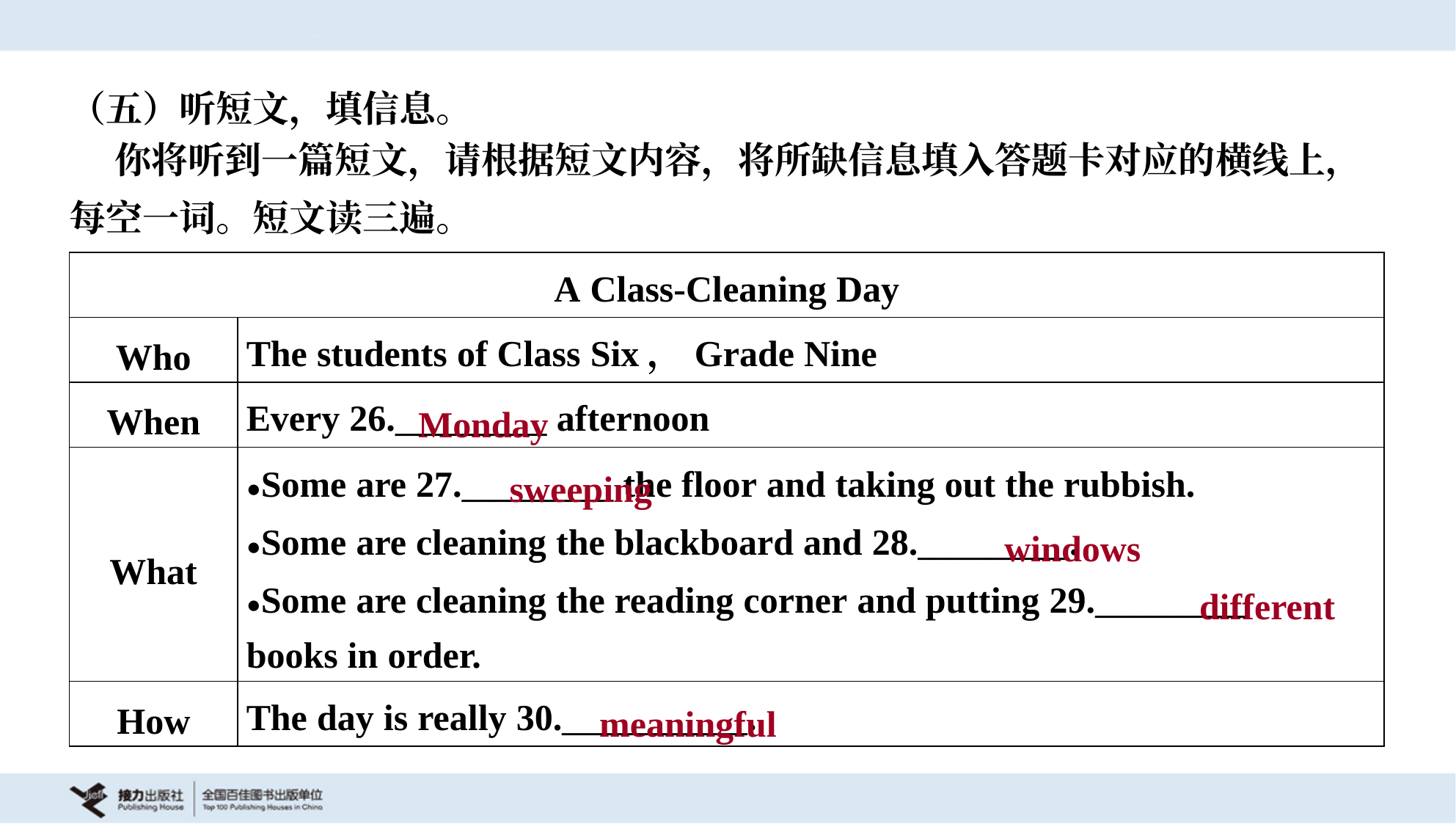

（五）听短文，填信息。
    你将听到一篇短文，请根据短文内容，将所缺信息填入答题卡对应的横线上，
每空一词。短文读三遍。
| A Class-Cleaning Day |  |
| --- | --- |
| Who | The students of Class Six，Grade Nine |
| When | Every 26.\_\_\_\_\_\_\_\_\_ afternoon |
| What | ●Some are 27.\_\_\_\_\_\_\_\_\_ the floor and taking out the rubbish. ●Some are cleaning the blackboard and 28.\_\_\_\_\_\_\_\_\_. ●Some are cleaning the reading corner and putting 29.\_\_\_\_\_\_\_\_\_ books in order. |
| How | The day is really 30.\_\_\_\_\_\_\_\_\_\_\_. |
Monday
sweeping
windows
different
meaningful